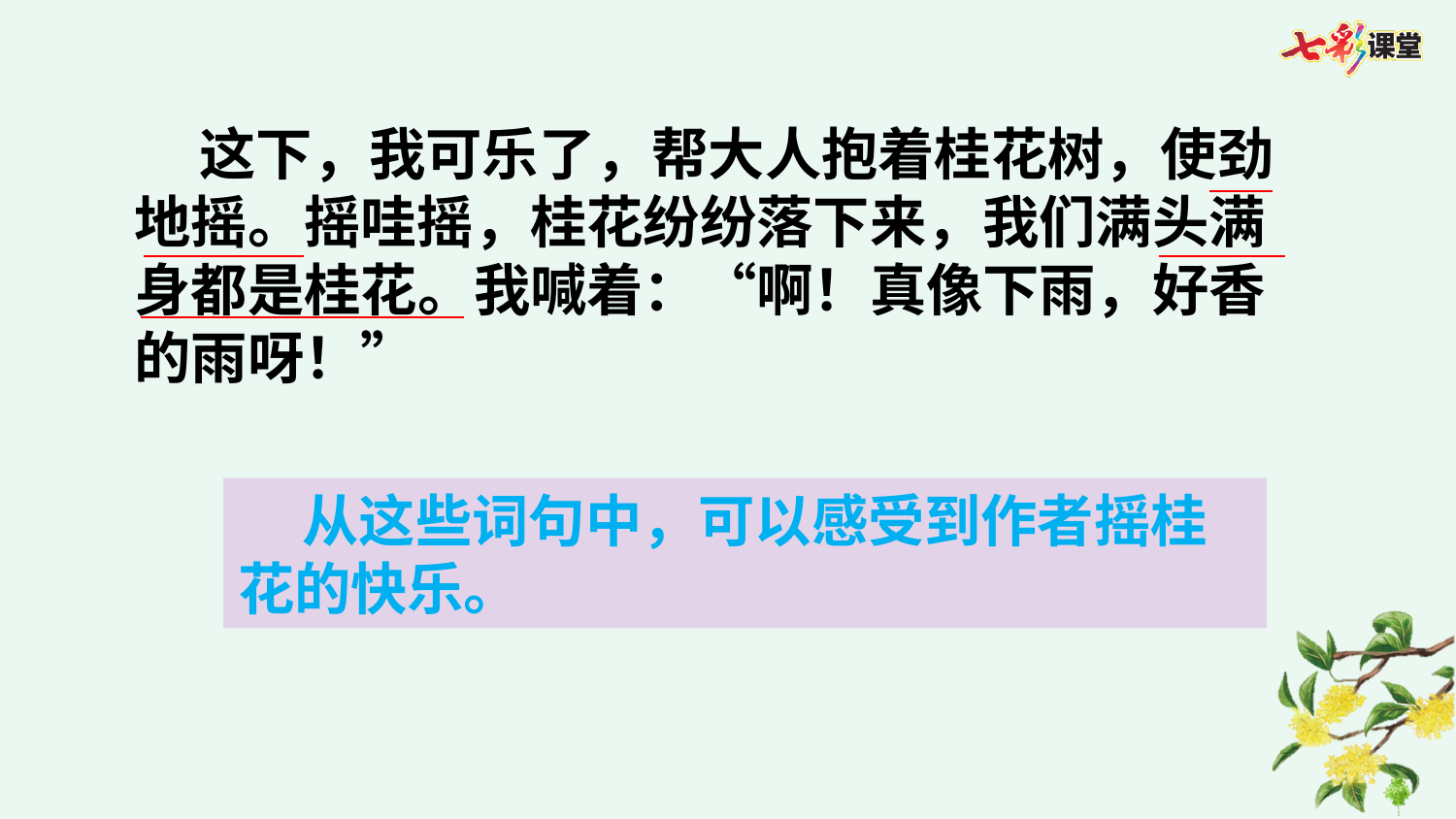

这下，我可乐了，帮大人抱着桂花树，使劲地摇。摇哇摇，桂花纷纷落下来，我们满头满身都是桂花。我喊着：“啊！真像下雨，好香的雨呀！”
    从这些词句中，可以感受到作者摇桂花的快乐。